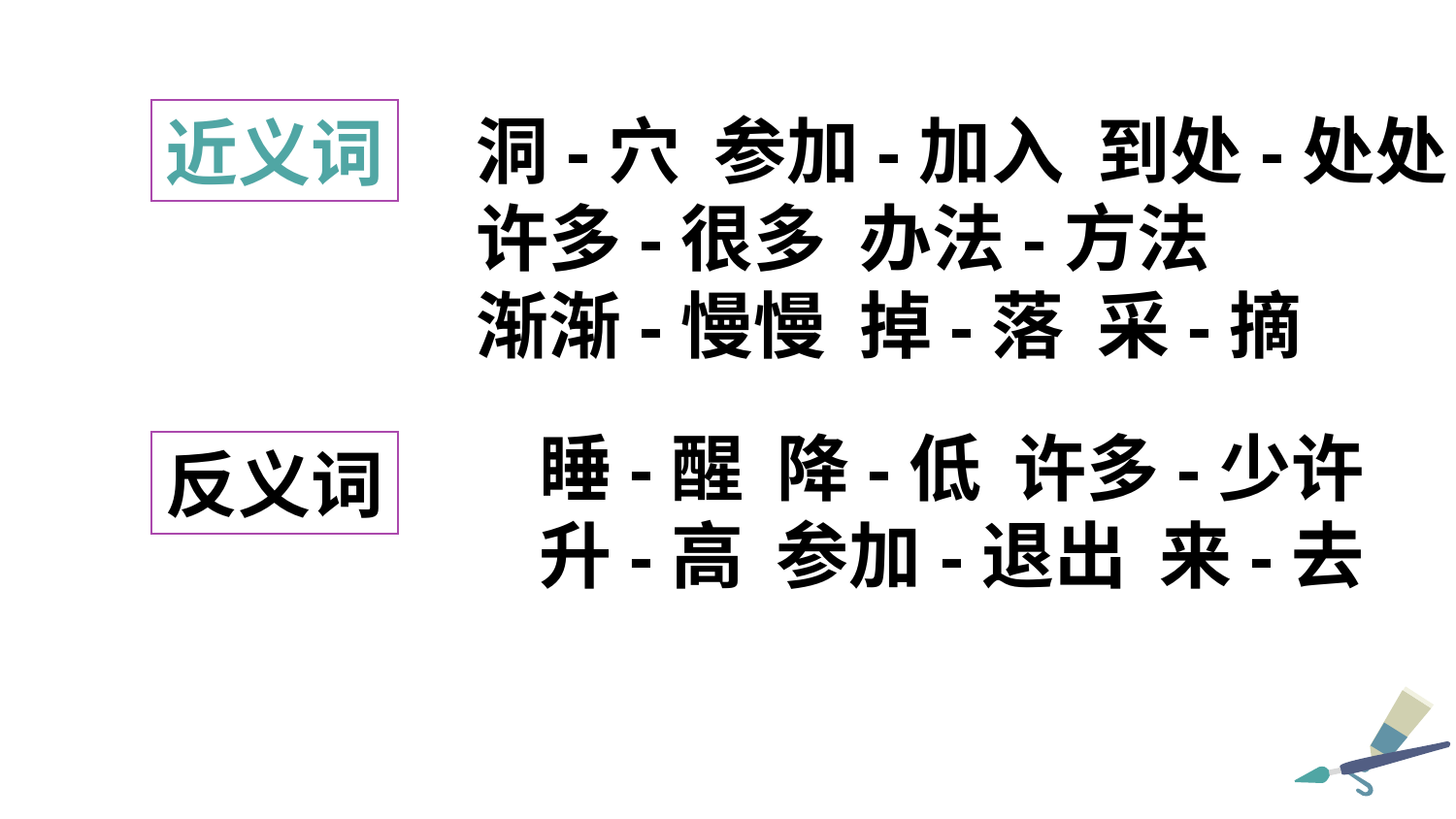

近义词
洞-穴  参加-加入  到处-处处
许多-很多  办法-方法
渐渐-慢慢  掉-落  采-摘
睡-醒  降-低  许多-少许
升-高  参加-退出  来-去
反义词